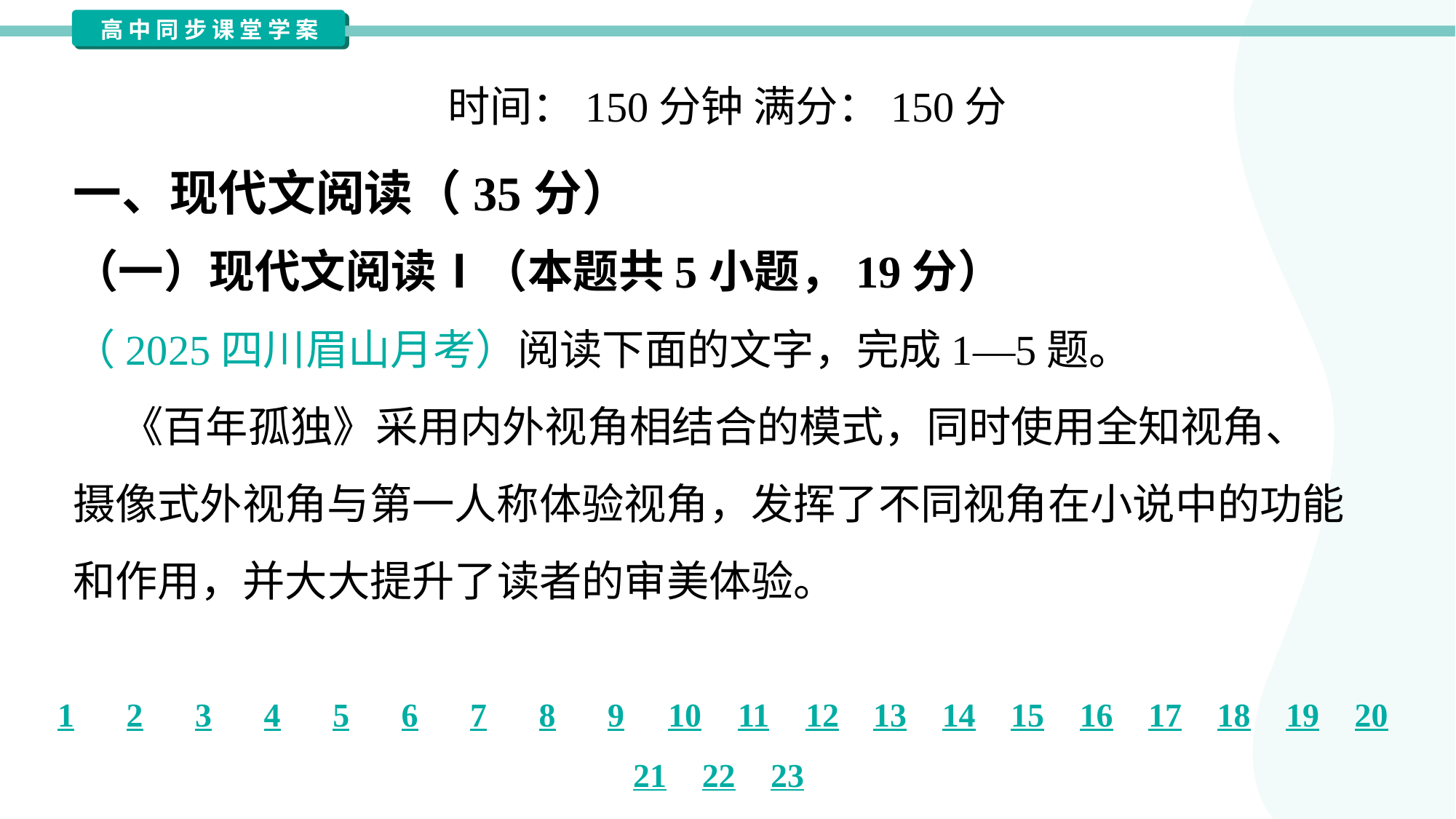

时间：150分钟 满分：150分
一、现代文阅读（35分）
（一）现代文阅读Ⅰ（本题共5小题，19分）
（2025四川眉山月考）阅读下面的文字，完成1—5题。
    《百年孤独》采用内外视角相结合的模式，同时使用全知视角、
摄像式外视角与第一人称体验视角，发挥了不同视角在小说中的功能
和作用，并大大提升了读者的审美体验。